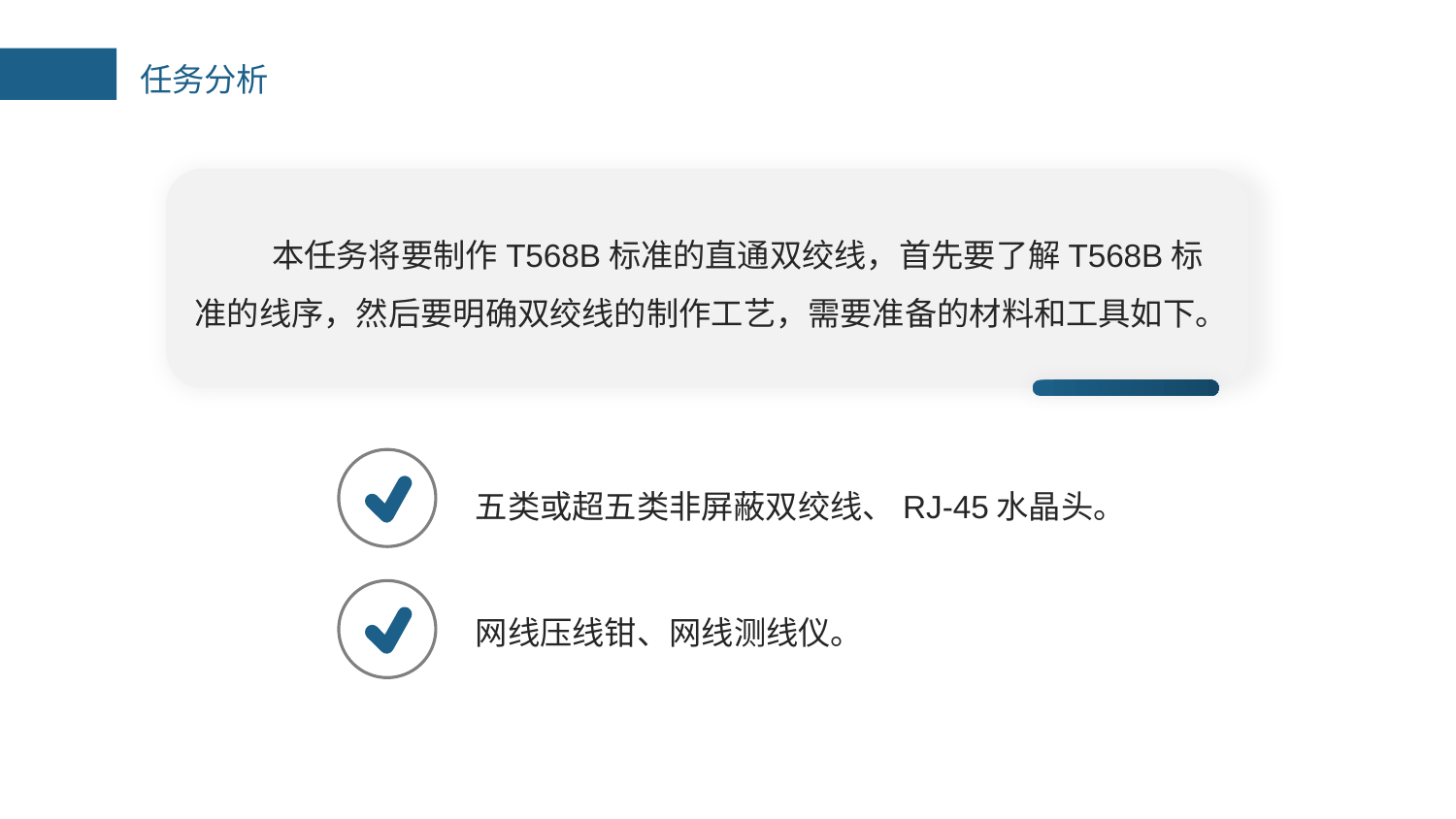

任务分析

本任务将要制作T568B标准的直通双绞线，首先要了解T568B标准的线序，然后要明确双绞线的制作工艺，需要准备的材料和工具如下。

五类或超五类非屏蔽双绞线、RJ-45水晶头。

网线压线钳、网线测线仪。